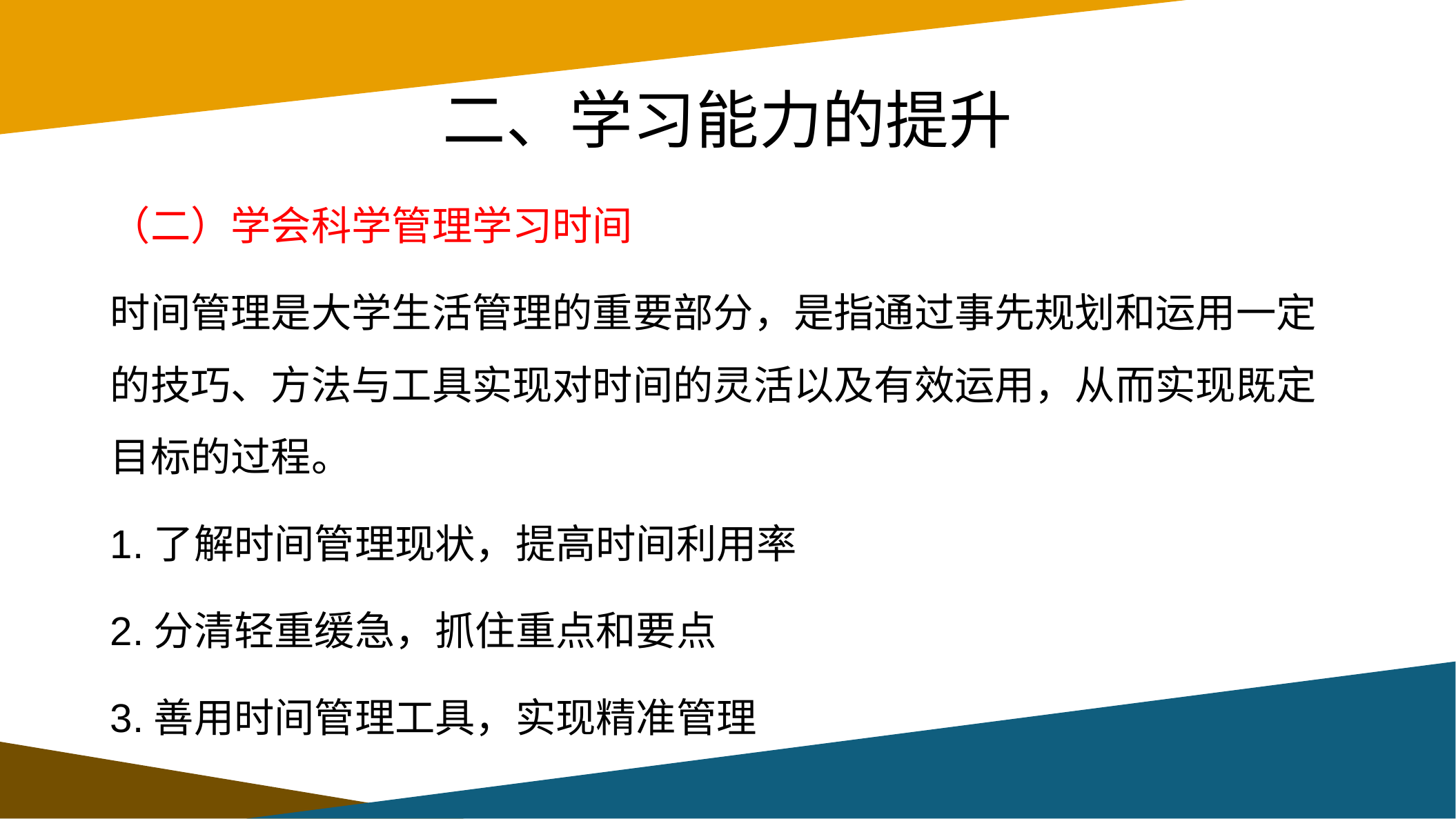

# 二、学习能力的提升
（二）学会科学管理学习时间
时间管理是大学生活管理的重要部分，是指通过事先规划和运用一定的技巧、方法与工具实现对时间的灵活以及有效运用，从而实现既定目标的过程。
1.了解时间管理现状，提高时间利用率
2.分清轻重缓急，抓住重点和要点
3.善用时间管理工具，实现精准管理